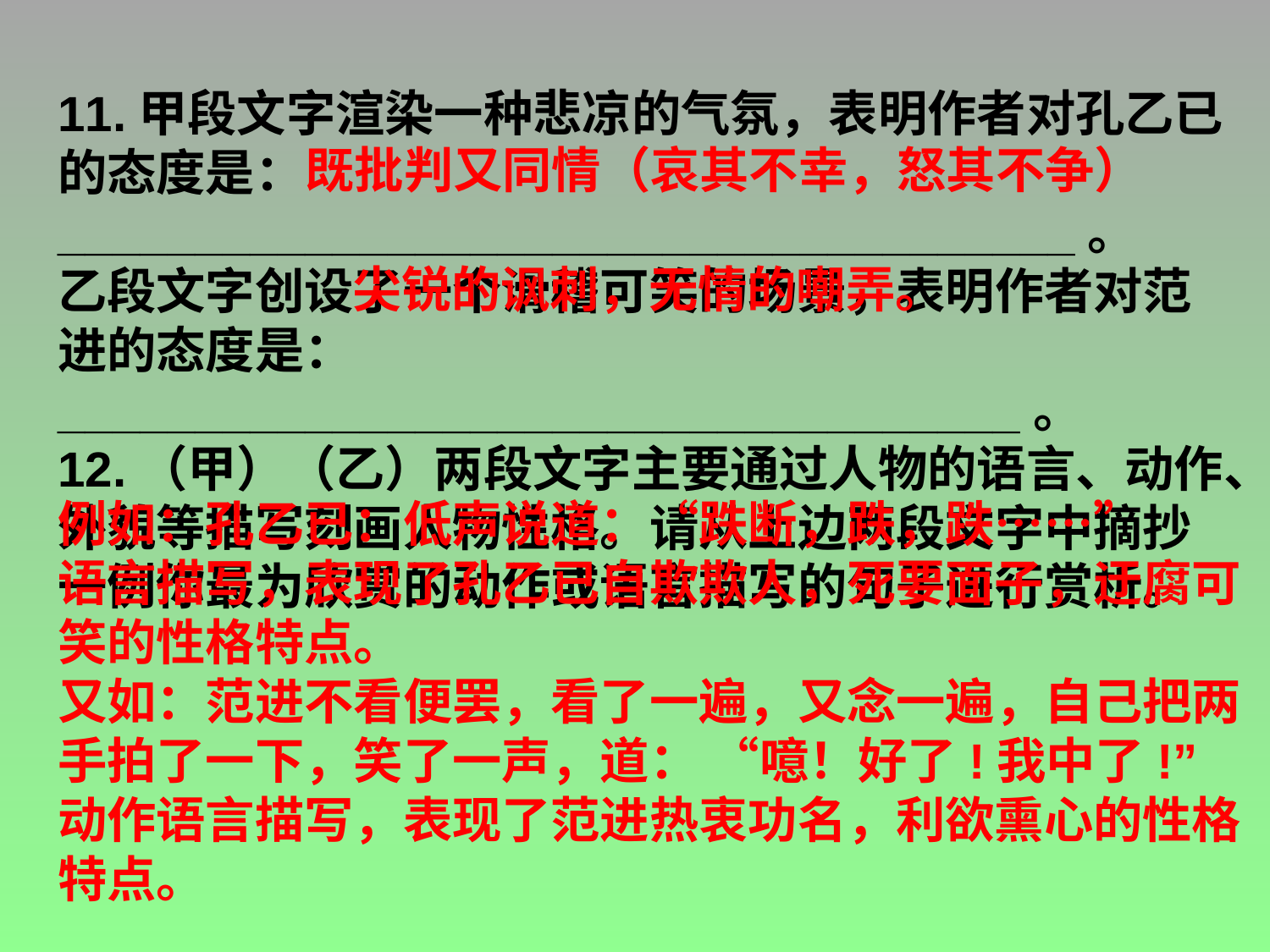

11.甲段文字渲染一种悲凉的气氛，表明作者对孔乙已的态度是：_____________________________________。
乙段文字创设了一个滑稽可笑的场景，表明作者对范进的态度是：___________________________________。
12.（甲）（乙）两段文字主要通过人物的语言、动作、外貌等描写刻画人物性格。请从上边两段文字中摘抄一例你最为欣赏的动作或语言描写的句子进行赏析。

既批判又同情（哀其不幸，怒其不争）
尖锐的讽刺，无情的嘲弄。
例如：孔乙已：低声说道：“跌断，跌，跌……”
语言描写，表现了孔乙已自欺欺人，死要面子，迂腐可笑的性格特点。
又如：范进不看便罢，看了一遍，又念一遍，自己把两手拍了一下，笑了一声，道： “噫！好了!我中了!”
动作语言描写，表现了范进热衷功名，利欲熏心的性格特点。